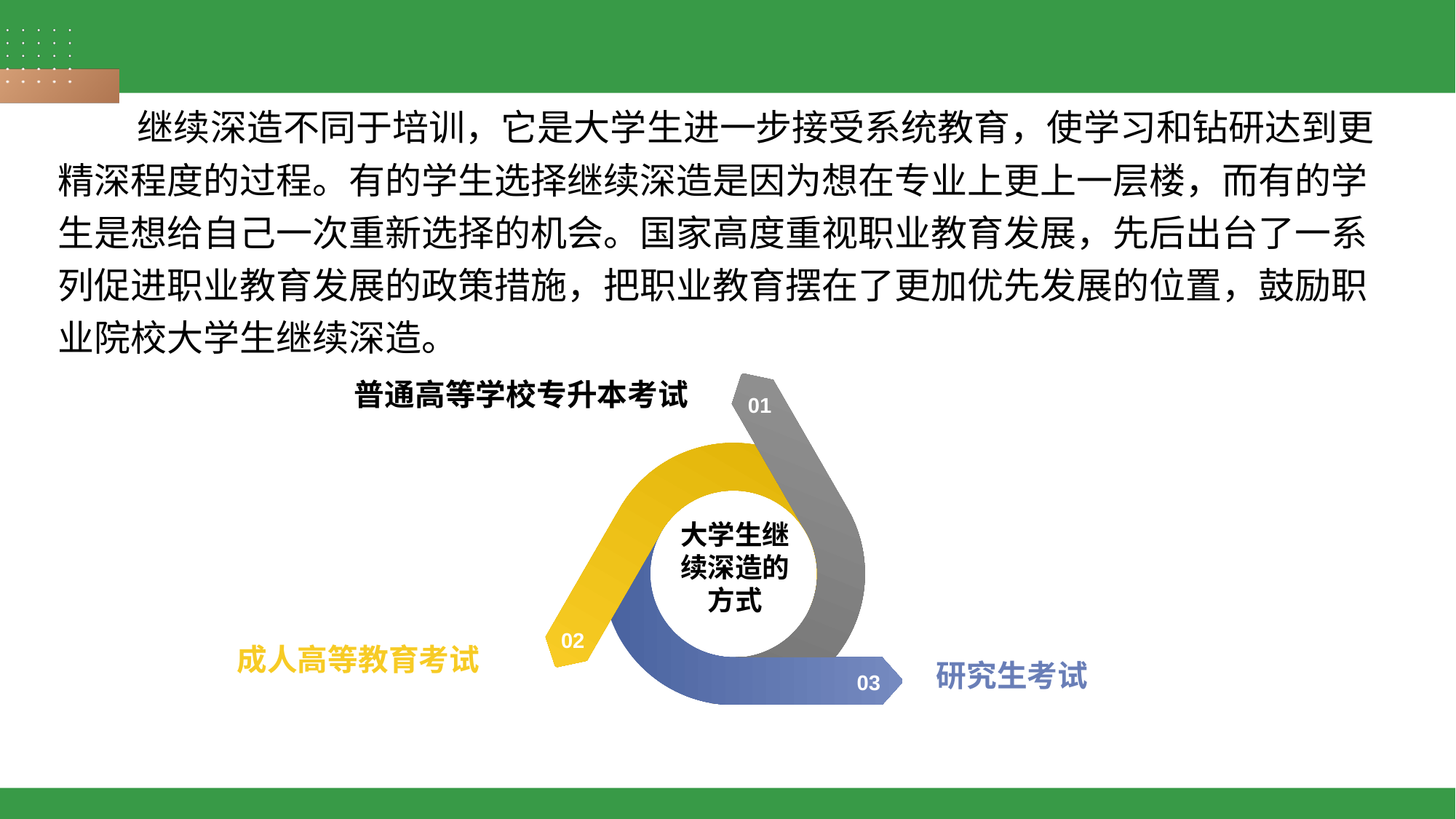

继续深造不同于培训，它是大学生进一步接受系统教育，使学习和钻研达到更精深程度的过程。有的学生选择继续深造是因为想在专业上更上一层楼，而有的学生是想给自己一次重新选择的机会。国家高度重视职业教育发展，先后出台了一系列促进职业教育发展的政策措施，把职业教育摆在了更加优先发展的位置，鼓励职业院校大学生继续深造。
普通高等学校专升本考试
01

大学生继续深造的方式
02
03
成人高等教育考试
研究生考试